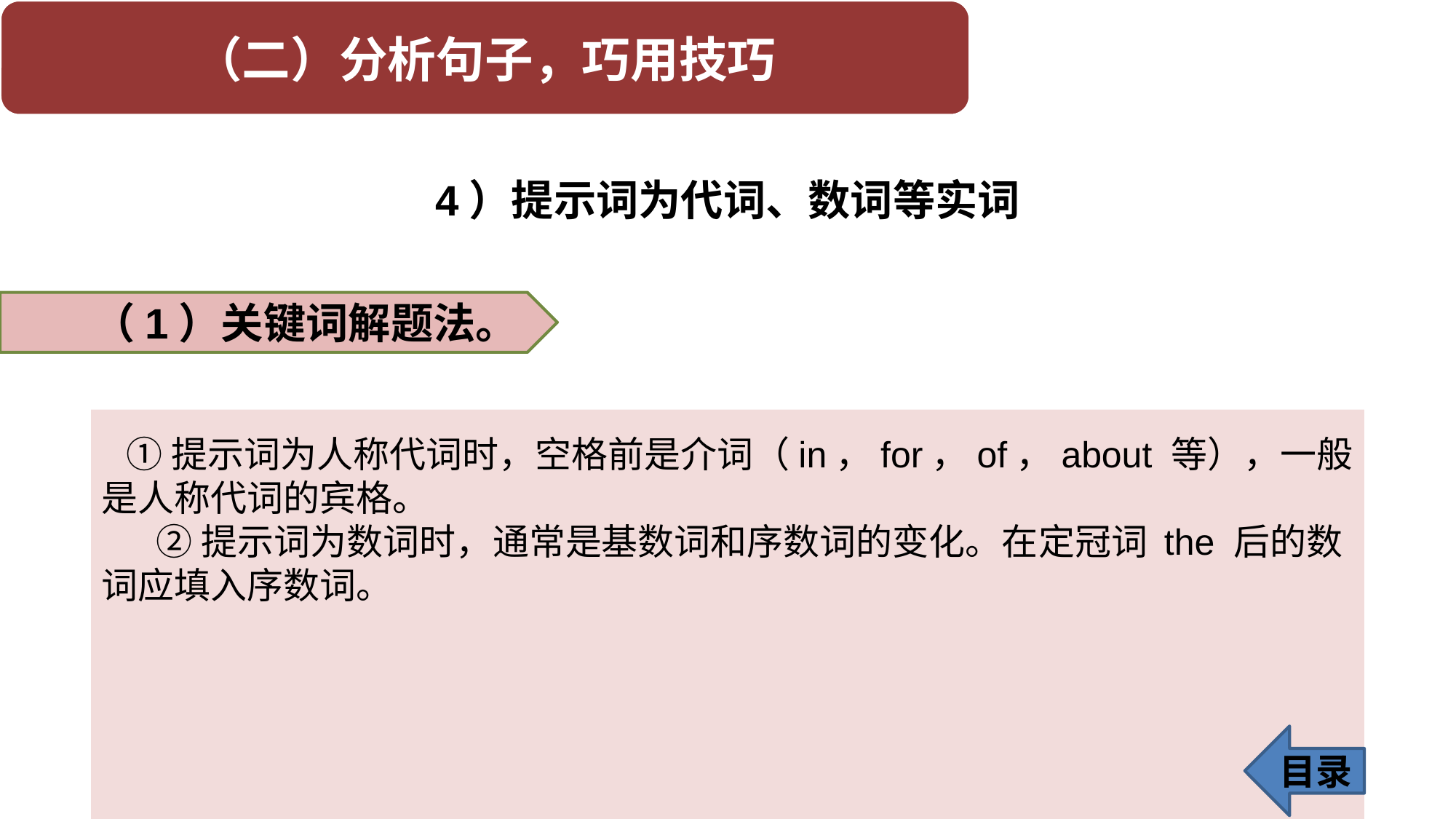

（二）分析句子，巧用技巧
4）提示词为代词、数词等实词
（1）关键词解题法。

   ①提示词为人称代词时，空格前是介词（in，for，of，about 等），一般是人称代词的宾格。
②提示词为数词时，通常是基数词和序数词的变化。在定冠词 the 后的数词应填入序数词。
目录
41